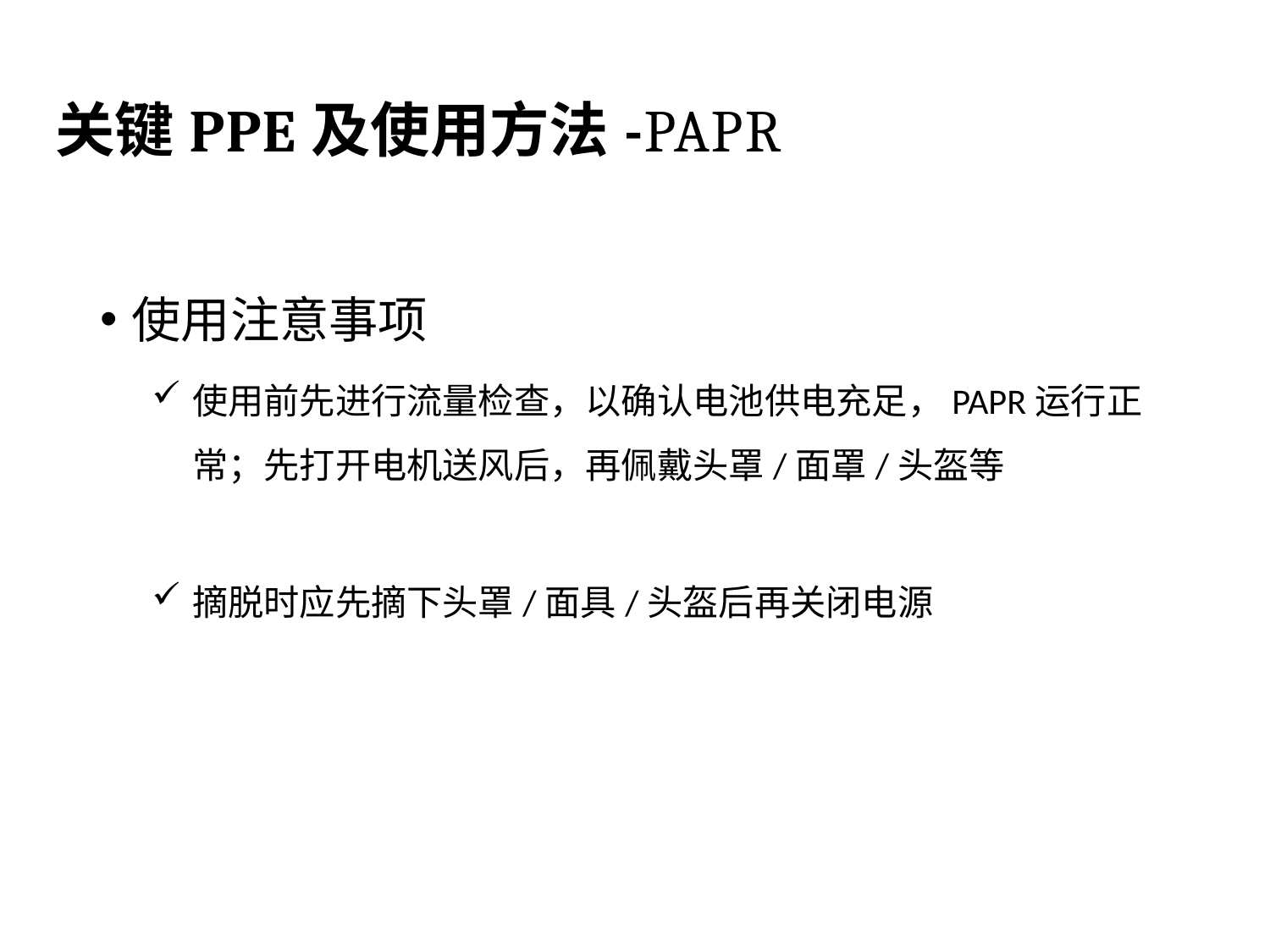

# 关键PPE及使用方法-PAPR
使用注意事项
使用前先进行流量检查，以确认电池供电充足，PAPR运行正常；先打开电机送风后，再佩戴头罩/面罩/头盔等

摘脱时应先摘下头罩/面具/头盔后再关闭电源